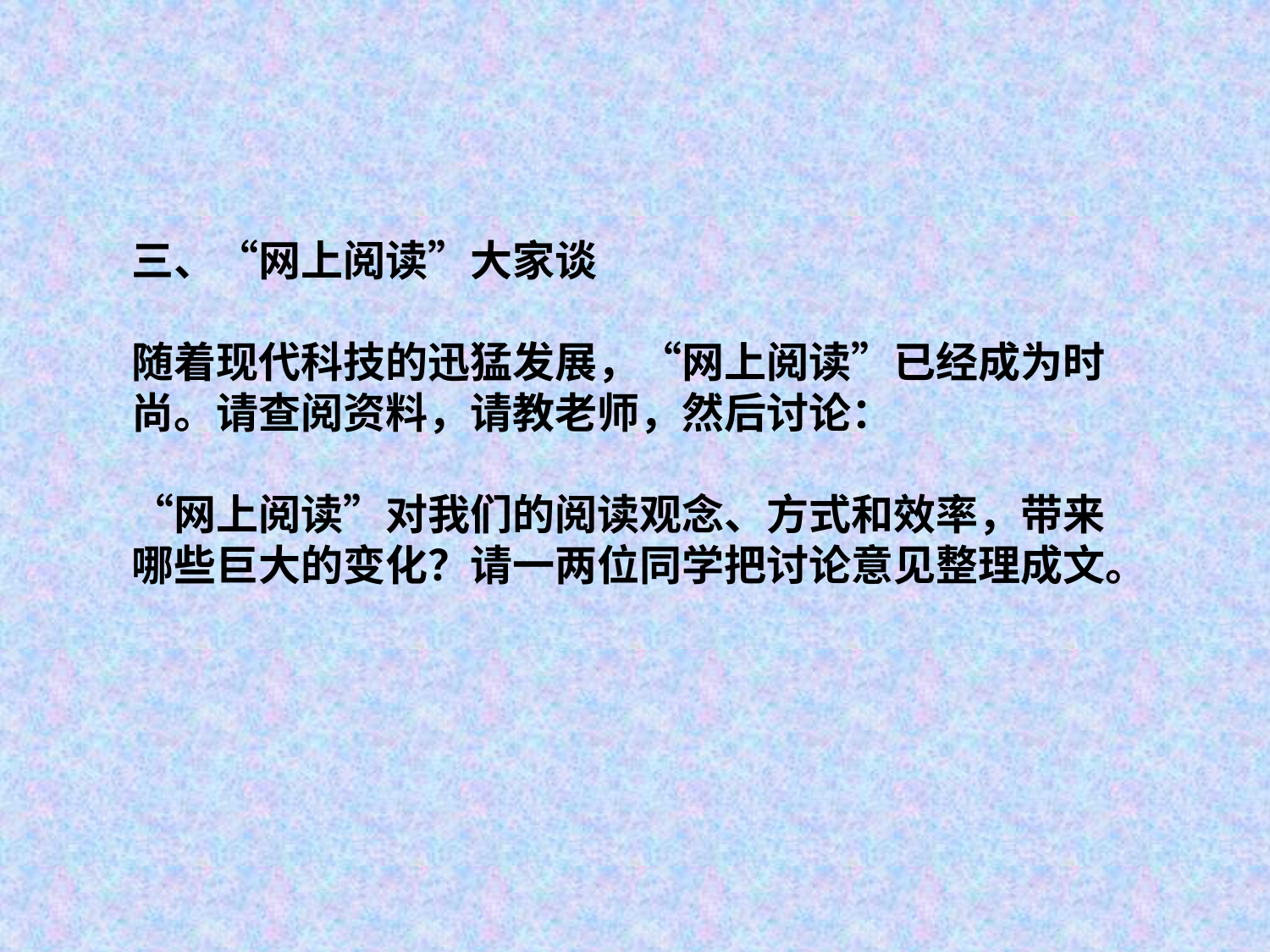

三、“网上阅读”大家谈 
随着现代科技的迅猛发展，“网上阅读”已经成为时尚。请查阅资料，请教老师，然后讨论： 
“网上阅读”对我们的阅读观念、方式和效率，带来哪些巨大的变化？请一两位同学把讨论意见整理成文。